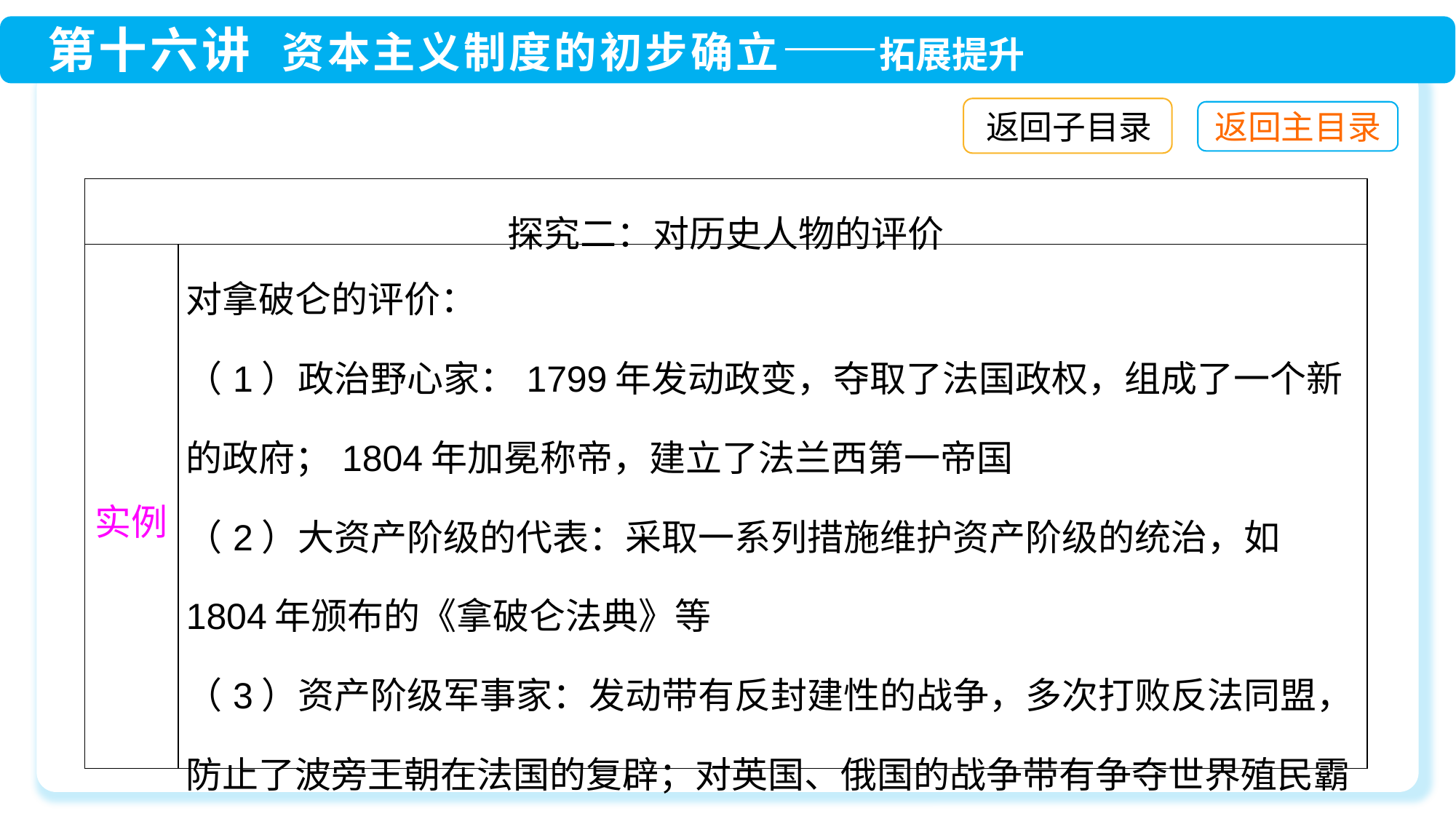

返回子目录
| 探究二：对历史人物的评价 |  |
| --- | --- |
| 实例 | 对拿破仑的评价： （1）政治野心家：1799年发动政变，夺取了法国政权，组成了一个新的政府；1804年加冕称帝，建立了法兰西第一帝国 （2）大资产阶级的代表：采取一系列措施维护资产阶级的统治，如1804年颁布的《拿破仑法典》等 （3）资产阶级军事家：发动带有反封建性的战争，多次打败反法同盟，防止了波旁王朝在法国的复辟；对英国、俄国的战争带有争夺世界殖民霸权和欧洲霸权的一面；对埃及、西班牙、葡萄牙的战争是侵略性的战争 |